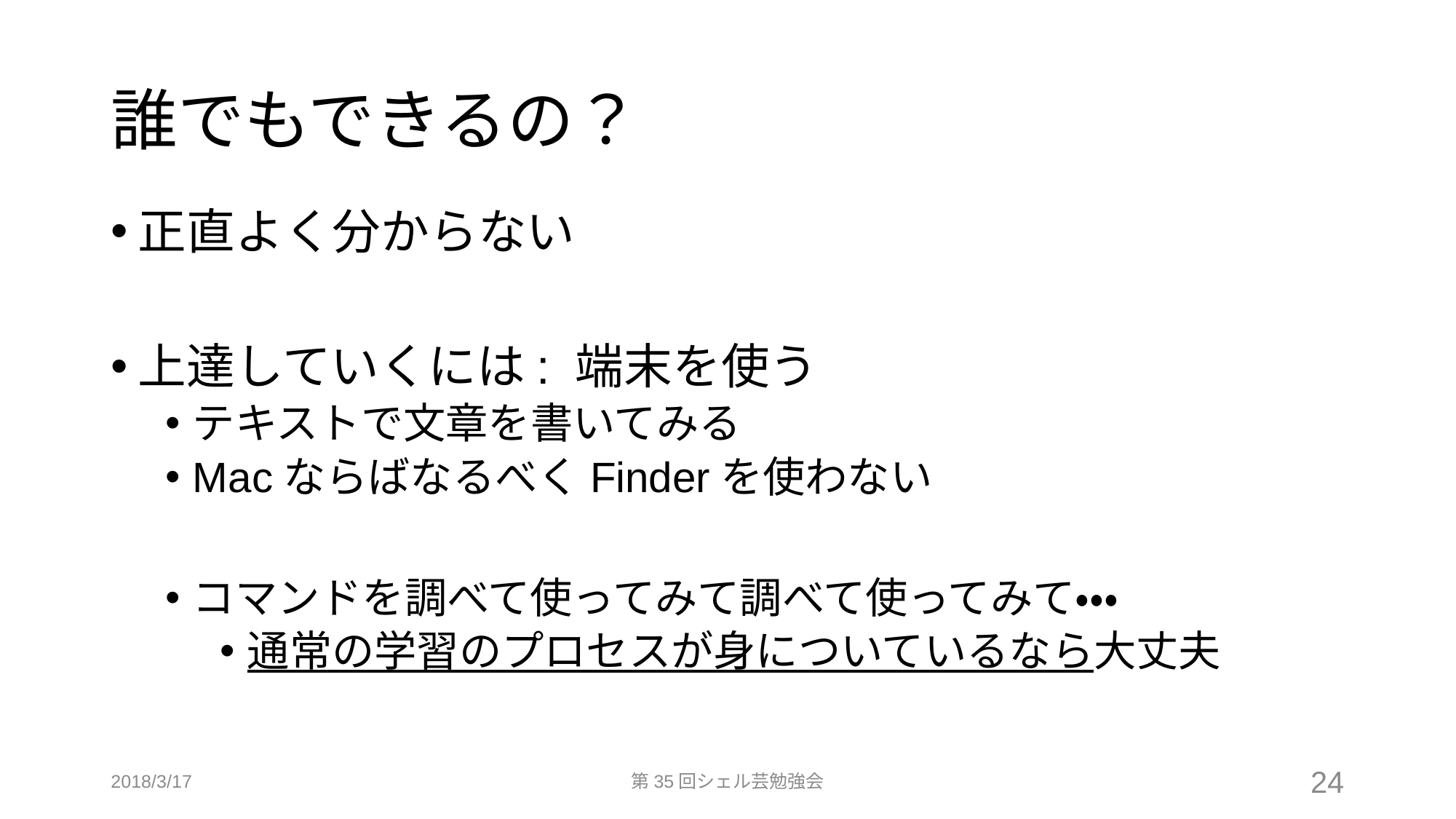

# 誰でもできるの？
正直よく分からない

上達していくには: 端末を使う
テキストで文章を書いてみる
MacならばなるべくFinderを使わない

コマンドを調べて使ってみて調べて使ってみて・・・
通常の学習のプロセスが身についているなら大丈夫
2018/3/17
第35回シェル芸勉強会
24